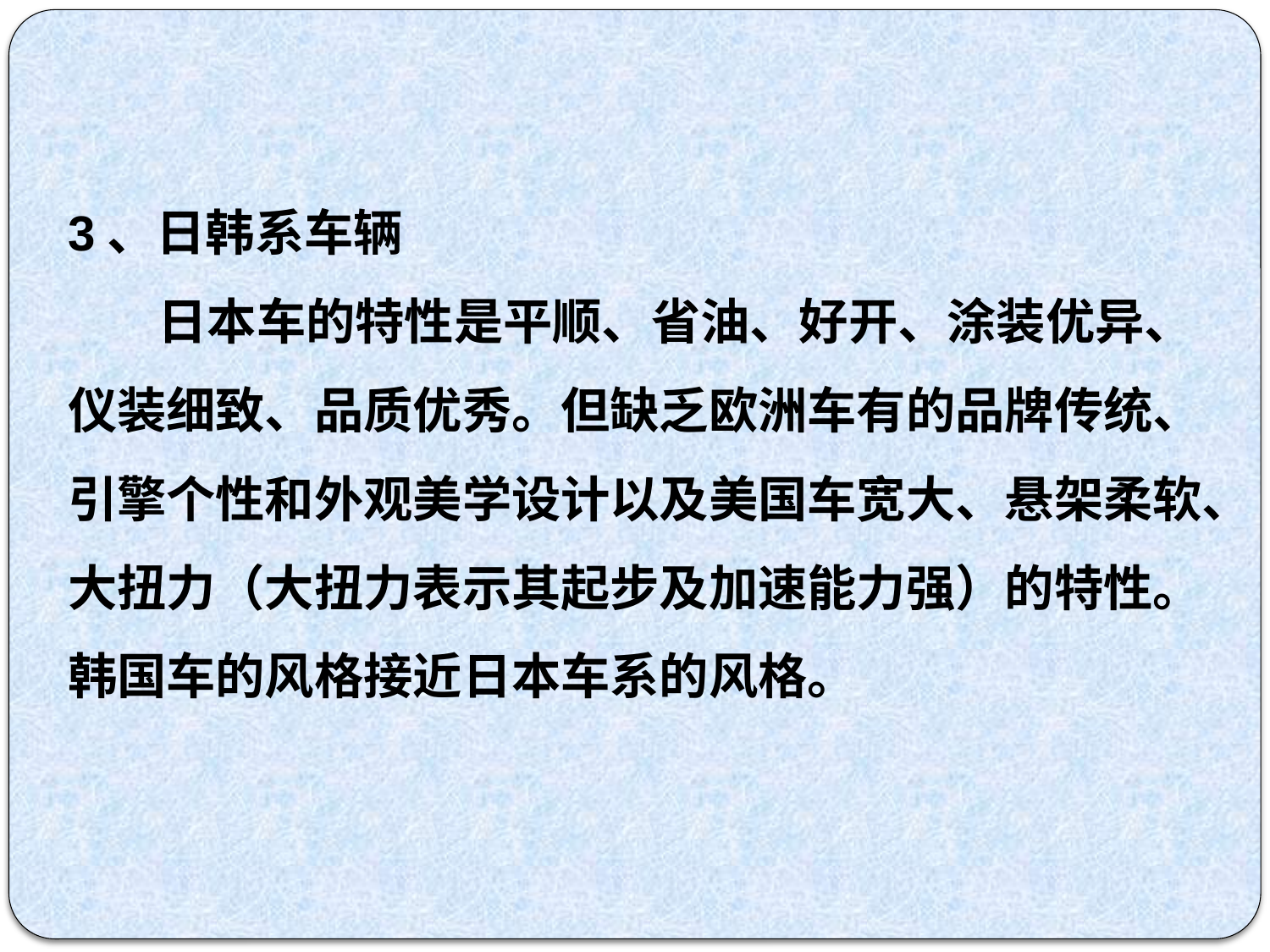

3、日韩系车辆
       日本车的特性是平顺、省油、好开、涂装优异、仪装细致、品质优秀。但缺乏欧洲车有的品牌传统、引擎个性和外观美学设计以及美国车宽大、悬架柔软、大扭力（大扭力表示其起步及加速能力强）的特性。韩国车的风格接近日本车系的风格。